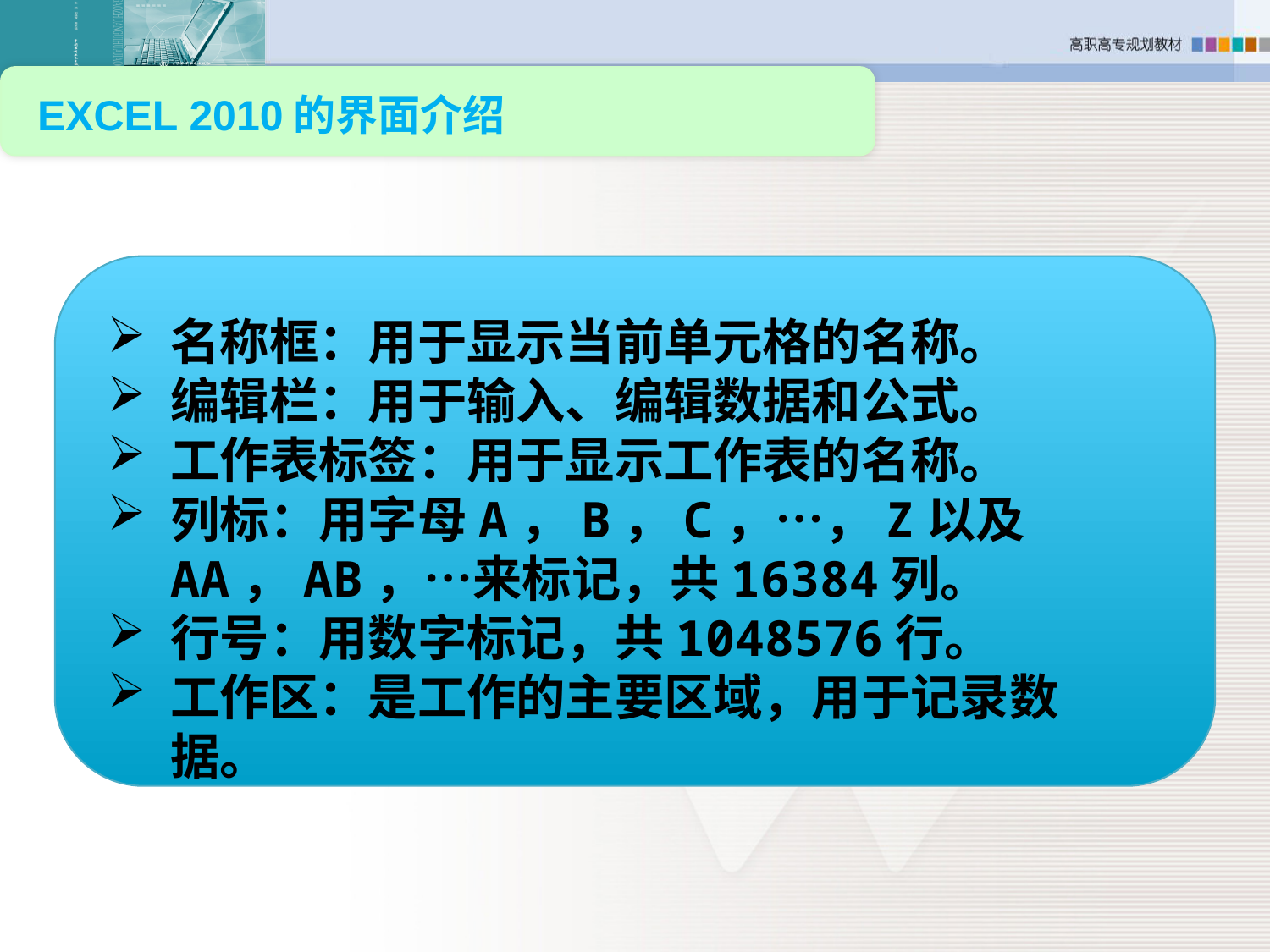

Excel 2010的界面介绍

名称框：用于显示当前单元格的名称。
编辑栏：用于输入、编辑数据和公式。
工作表标签：用于显示工作表的名称。
列标：用字母A，B，C，…，Z以及AA，AB，…来标记，共16384列。
行号：用数字标记，共1048576行。
工作区：是工作的主要区域，用于记录数据。